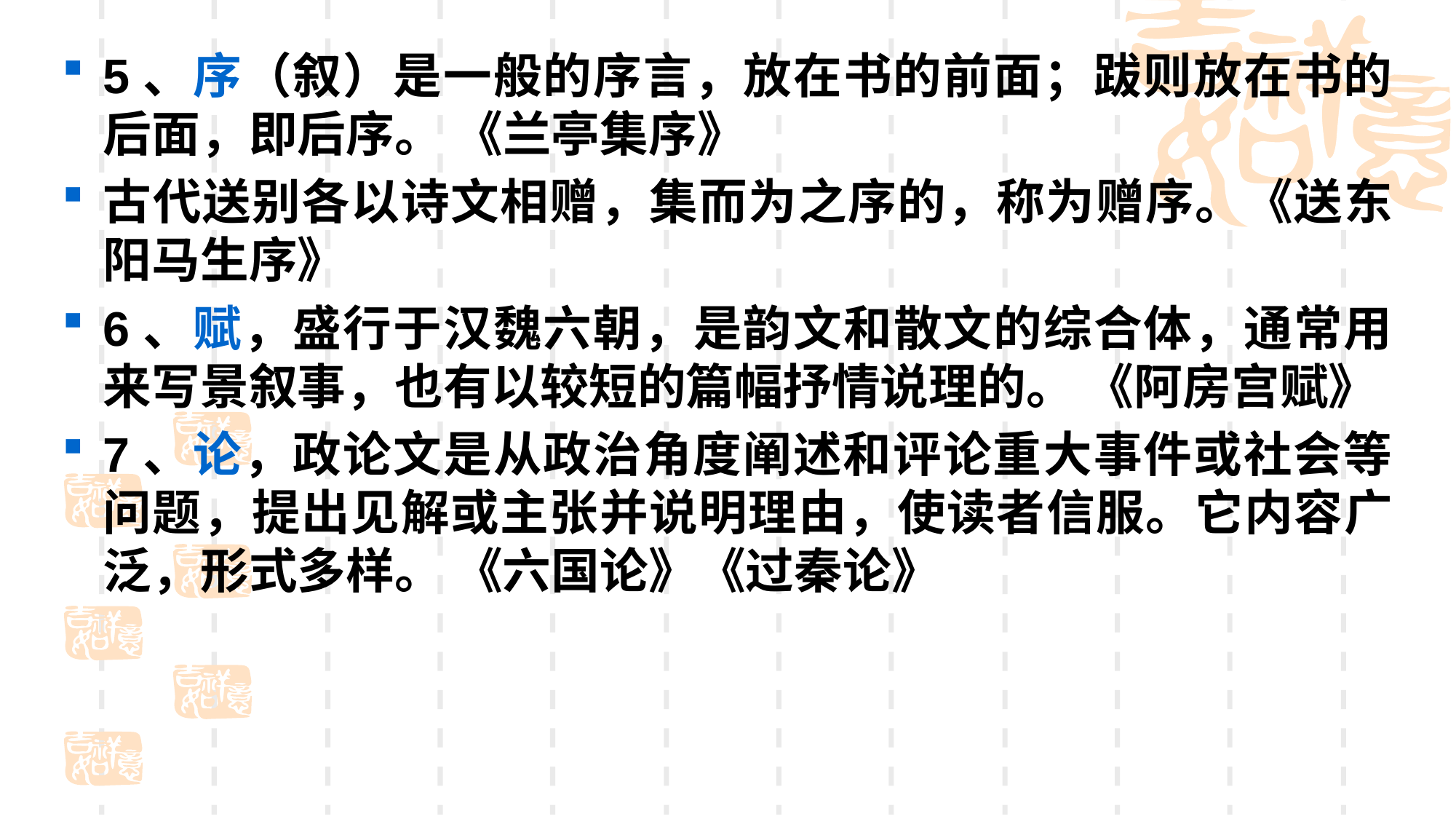

5、序（叙）是一般的序言，放在书的前面；跋则放在书的后面，即后序。 《兰亭集序》
古代送别各以诗文相赠，集而为之序的，称为赠序。《送东阳马生序》
6、赋，盛行于汉魏六朝，是韵文和散文的综合体，通常用来写景叙事，也有以较短的篇幅抒情说理的。 《阿房宫赋》
7、论，政论文是从政治角度阐述和评论重大事件或社会等问题，提出见解或主张并说明理由，使读者信服。它内容广泛，形式多样。 《六国论》《过秦论》